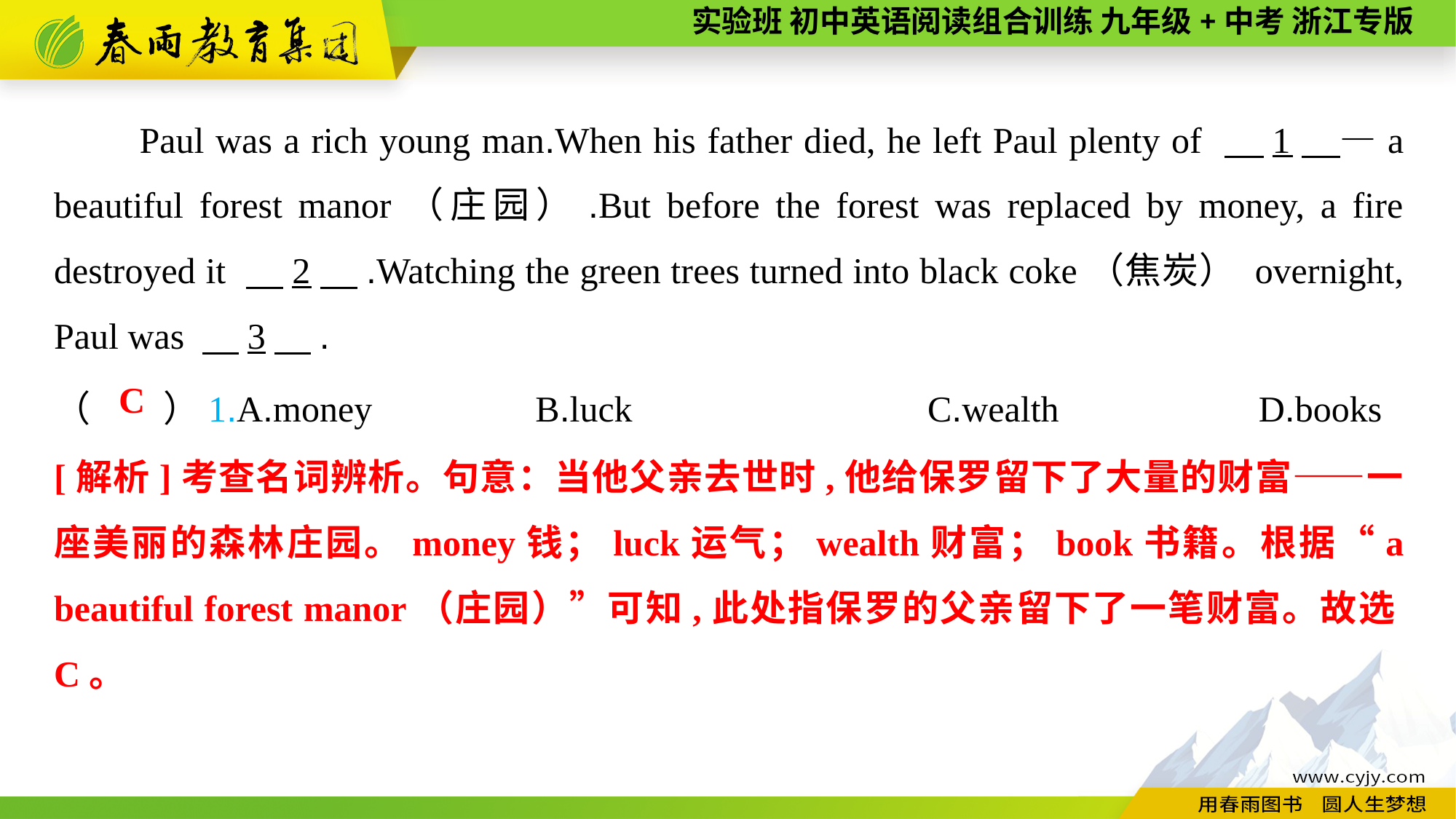

Paul was a rich young man.When his father died, he left Paul plenty of 　1　—a beautiful forest manor（庄园）.But before the forest was replaced by money, a fire destroyed it 　2　.Watching the green trees turned into black coke（焦炭） overnight, Paul was 　3　.
（　　）1.A.money　　　　B.luck　　　　 　	C.wealth　　　　　D.books
C
[解析]考查名词辨析。句意：当他父亲去世时,他给保罗留下了大量的财富——一座美丽的森林庄园。money钱；luck运气；wealth财富；book书籍。根据“a beautiful forest manor（庄园）”可知,此处指保罗的父亲留下了一笔财富。故选C。